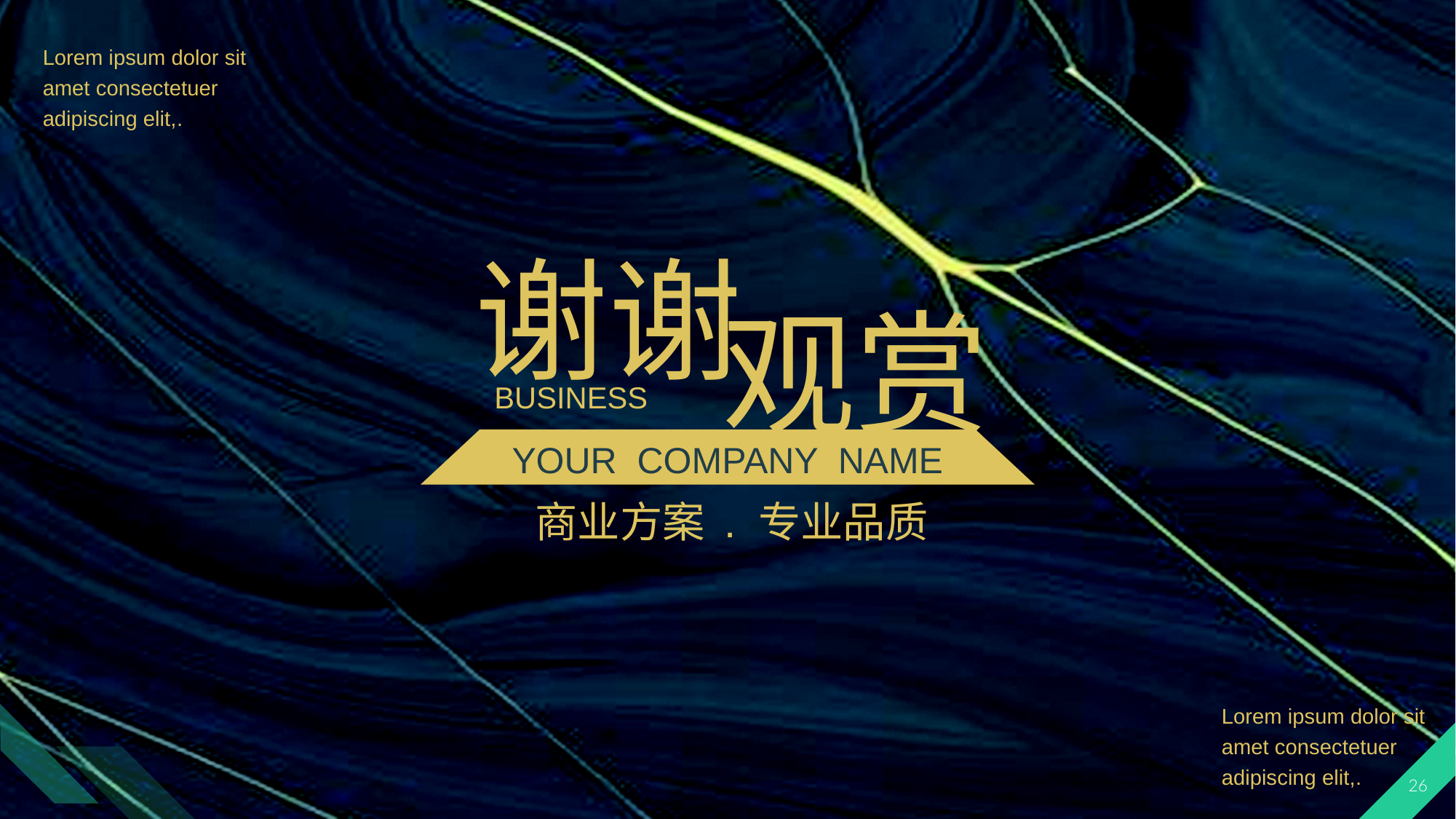

Lorem ipsum dolor sit amet consectetuer adipiscing elit,.
谢谢
观赏
BUSINESS
YOUR  COMPANY  NAME
商业方案 . 专业品质
Lorem ipsum dolor sit amet consectetuer adipiscing elit,.